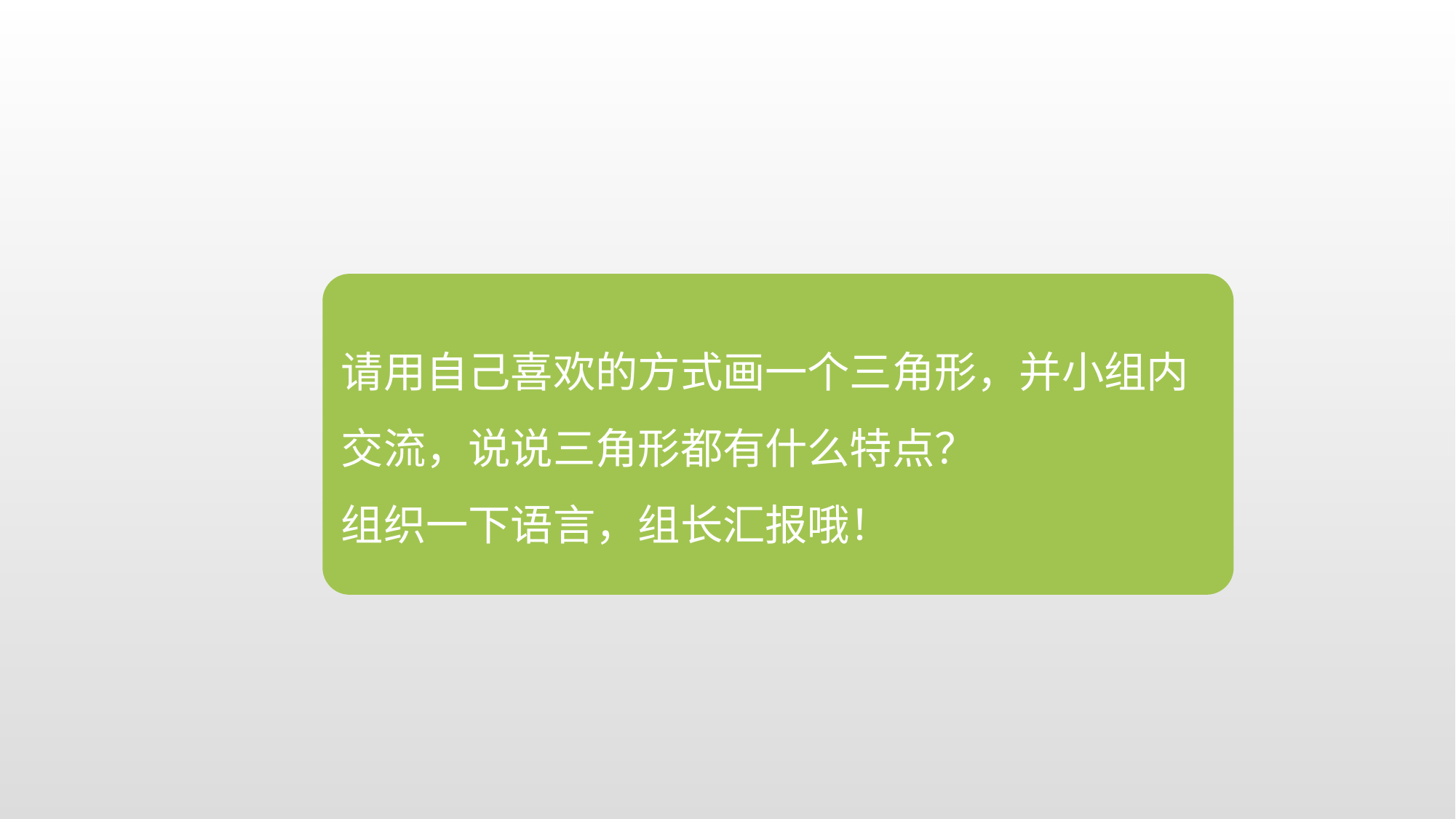

请用自己喜欢的方式画一个三角形，并小组内交流，说说三角形都有什么特点？
组织一下语言，组长汇报哦！